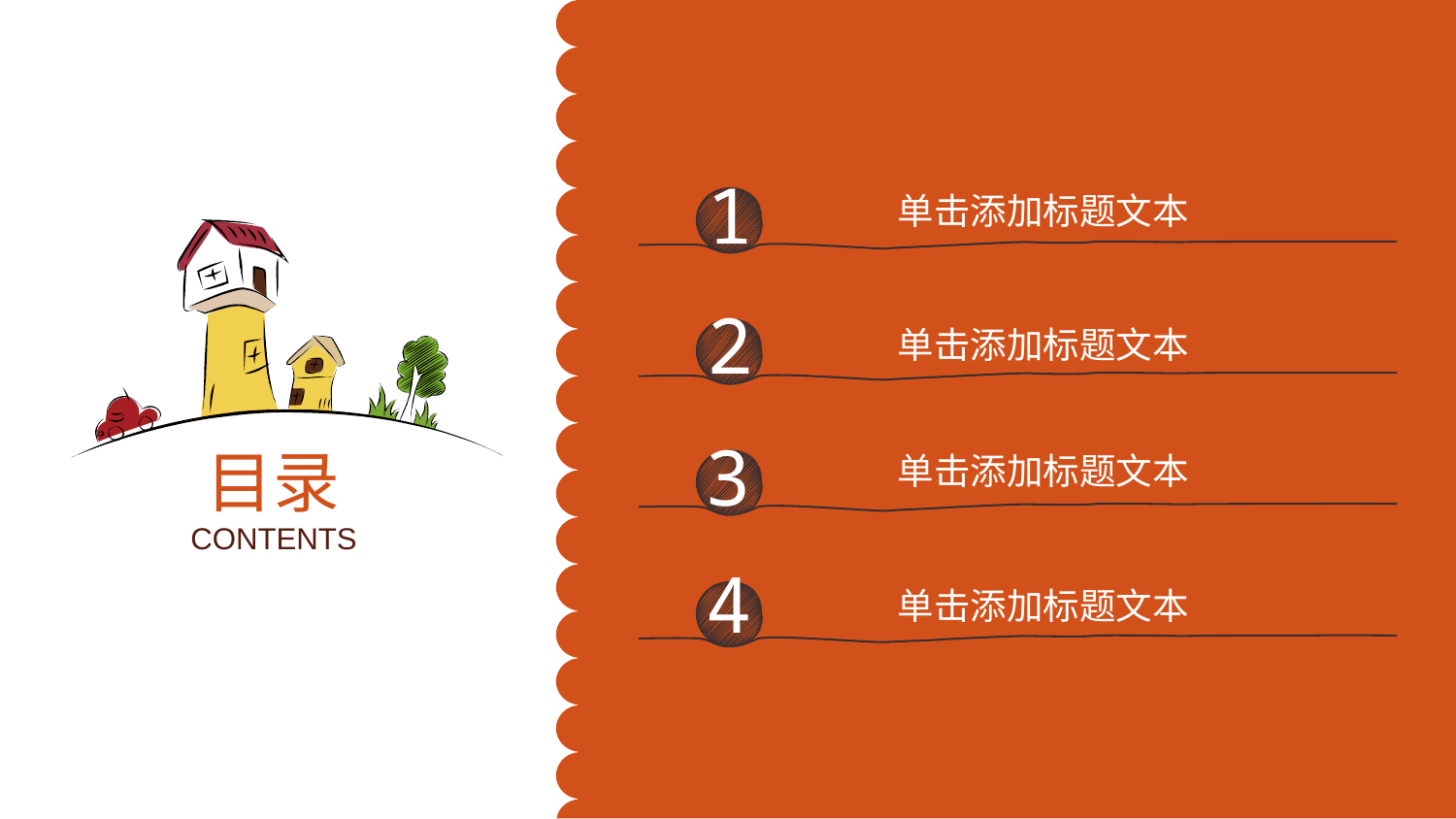

1

单击添加标题文本

2

单击添加标题文本

3

目录
单击添加标题文本

CONTENTS
4

单击添加标题文本